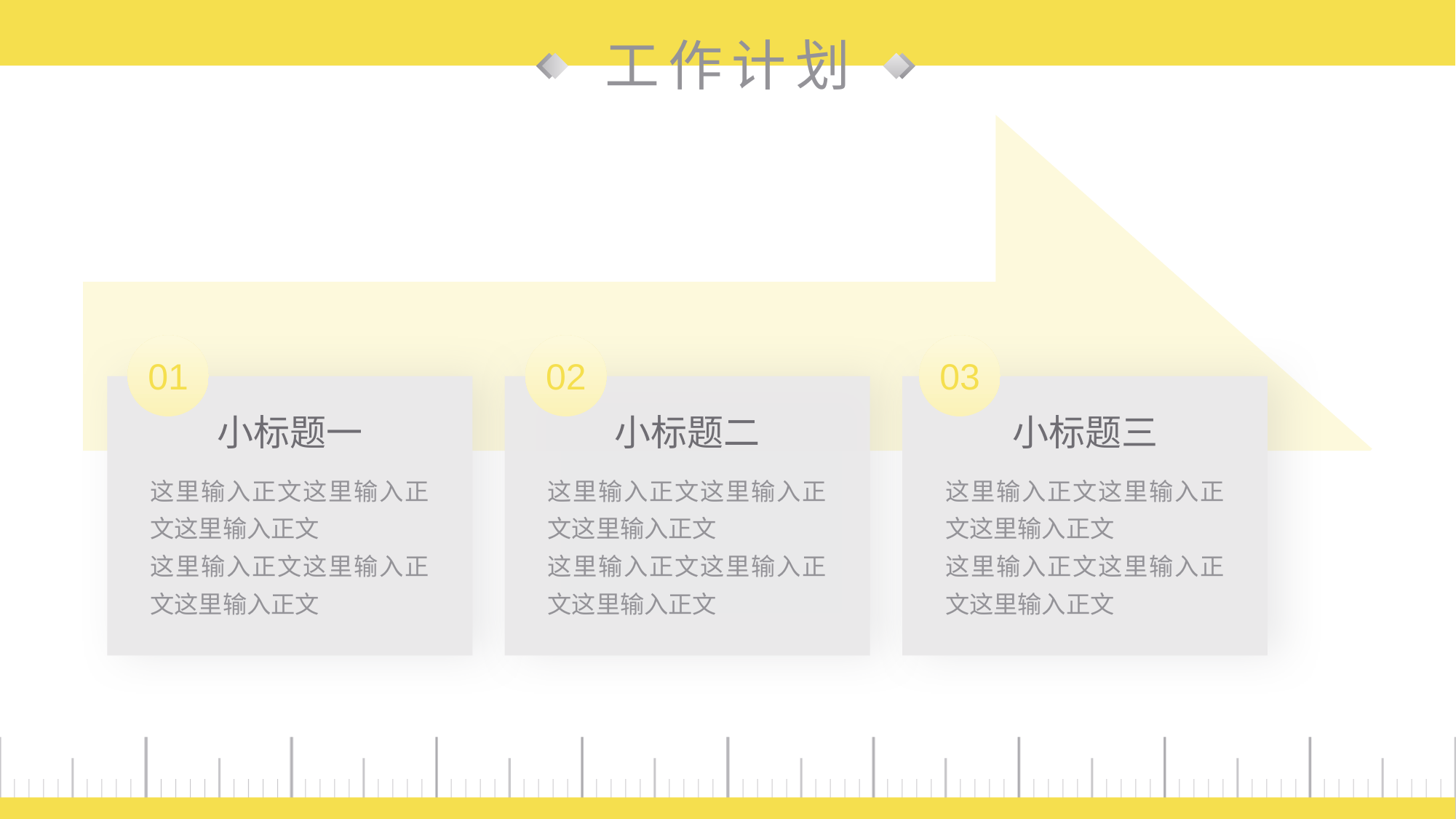

工作计划

01
02
03

小标题一
小标题二
小标题三
这里输入正文这里输入正文这里输入正文
这里输入正文这里输入正文这里输入正文
这里输入正文这里输入正文这里输入正文
这里输入正文这里输入正文这里输入正文
这里输入正文这里输入正文这里输入正文
这里输入正文这里输入正文这里输入正文